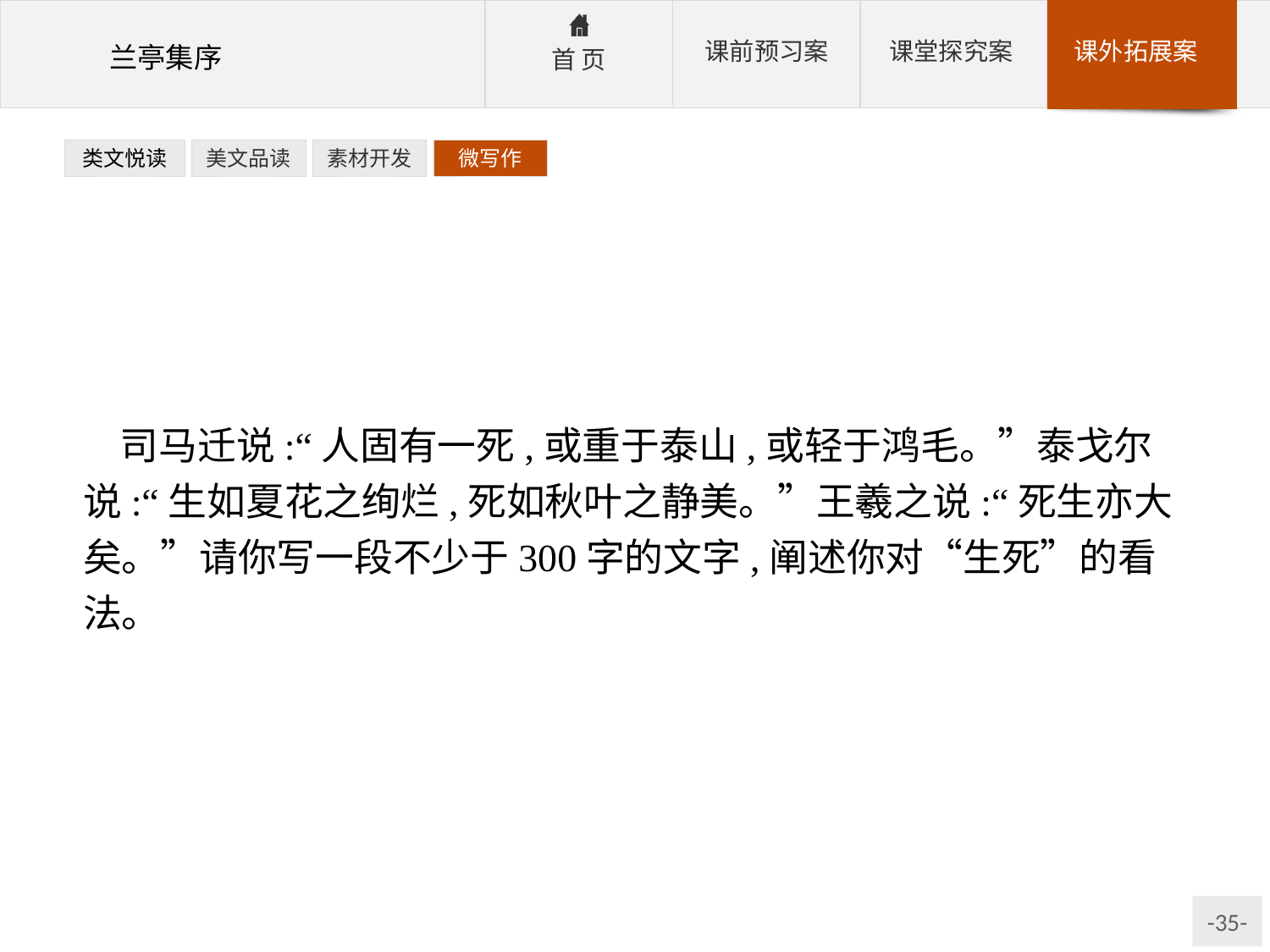

类文悦读
美文品读
素材开发
微写作
司马迁说:“人固有一死,或重于泰山,或轻于鸿毛。”泰戈尔说:“生如夏花之绚烂,死如秋叶之静美。”王羲之说:“死生亦大矣。”请你写一段不少于300字的文字,阐述你对“生死”的看法。